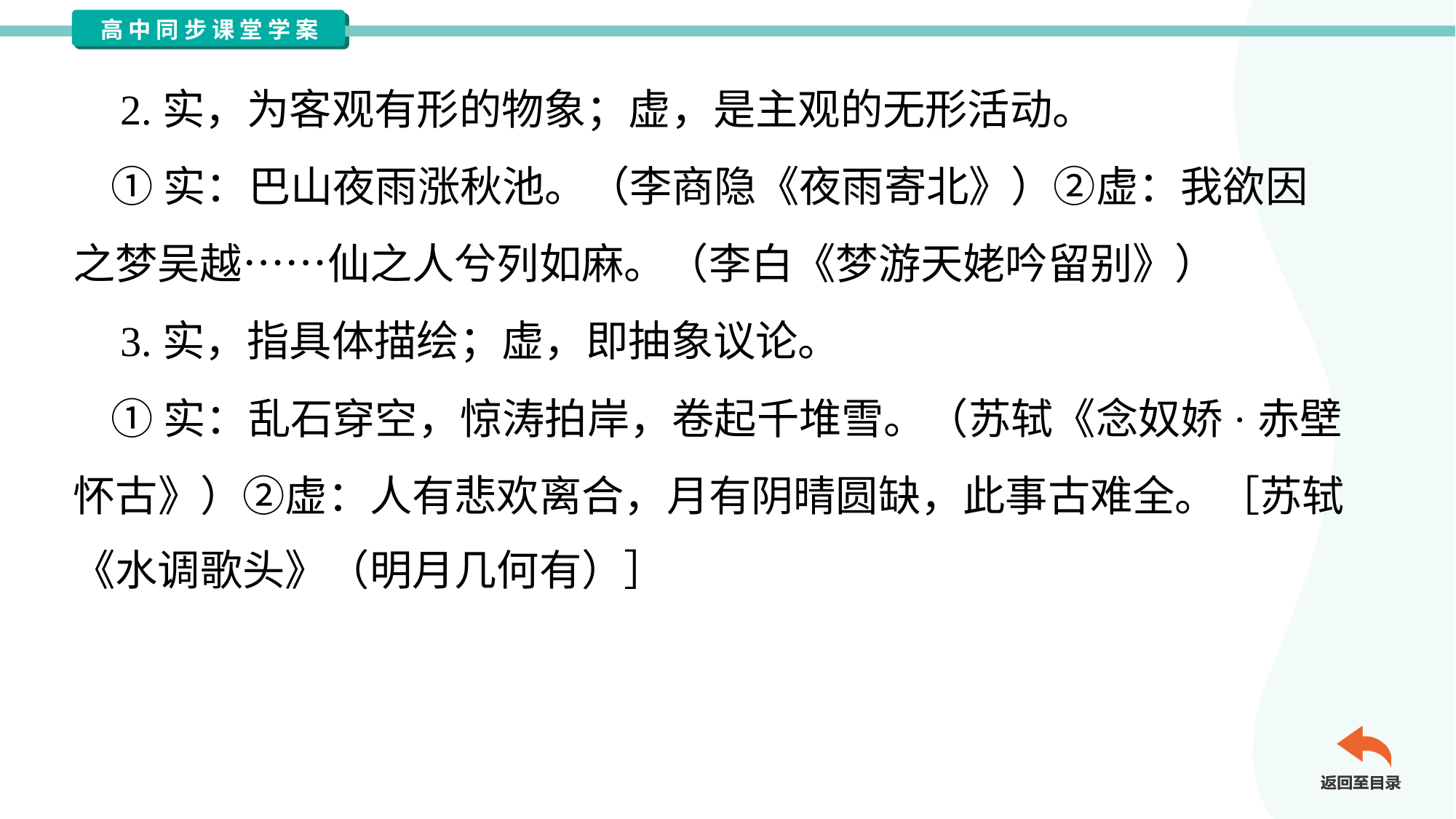

2.实，为客观有形的物象；虚，是主观的无形活动。
    ①实：巴山夜雨涨秋池。（李商隐《夜雨寄北》）②虚：我欲因
之梦吴越……仙之人兮列如麻。（李白《梦游天姥吟留别》）
    3.实，指具体描绘；虚，即抽象议论。
    ①实：乱石穿空，惊涛拍岸，卷起千堆雪。（苏轼《念奴娇·赤壁
怀古》）②虚：人有悲欢离合，月有阴晴圆缺，此事古难全。［苏轼
《水调歌头》（明月几何有）］